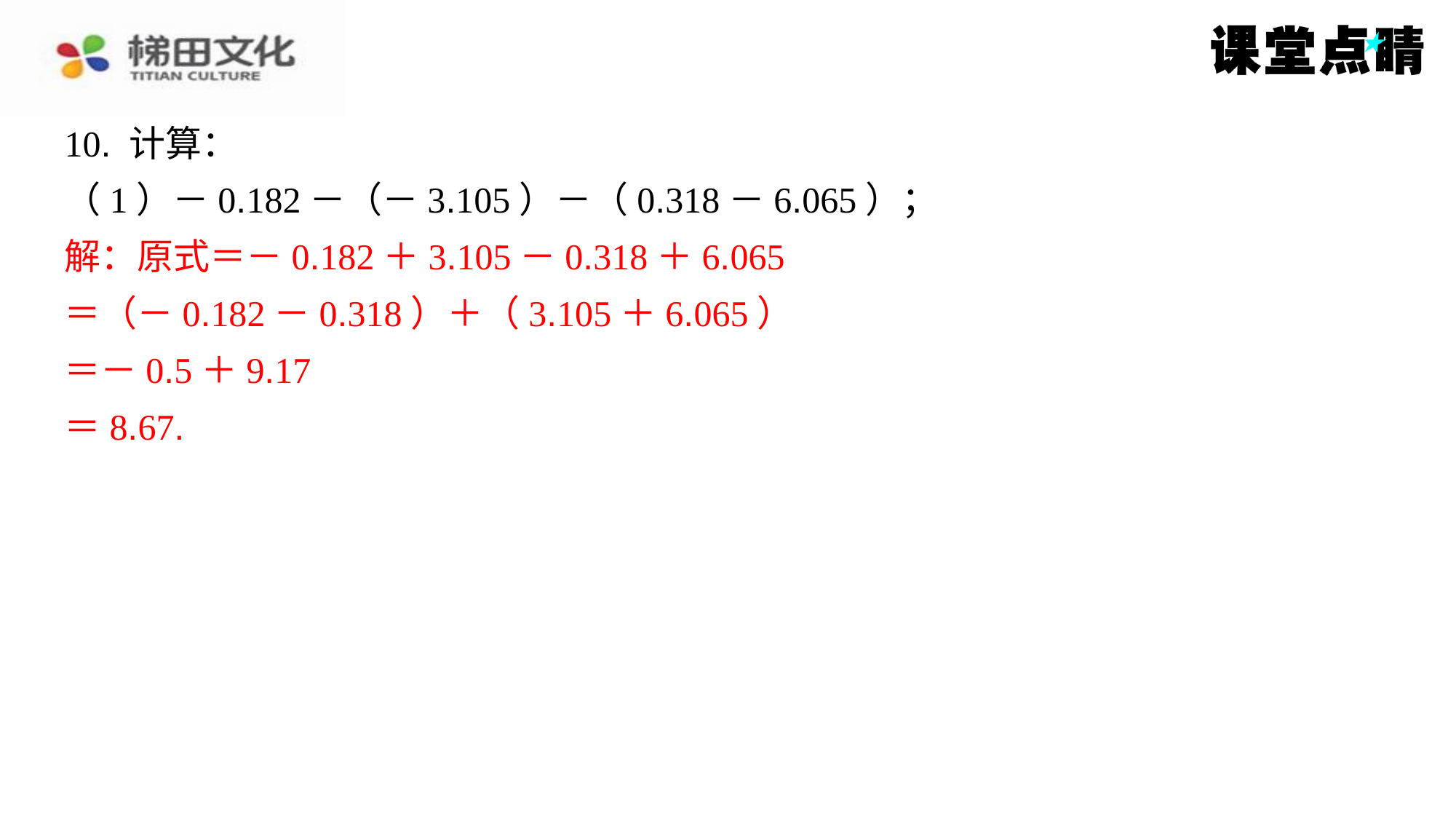

10. 计算：
（1）－0.182－（－3.105）－（0.318－6.065）；
解：原式＝－0.182＋3.105－0.318＋6.065
＝（－0.182－0.318）＋（3.105＋6.065）
＝－0.5＋9.17
＝8.67.
解：原式＝－0.182＋3.105－0.318＋6.065
＝（－0.182－0.318）＋（3.105＋6.065）
＝－0.5＋9.17
＝8.67.